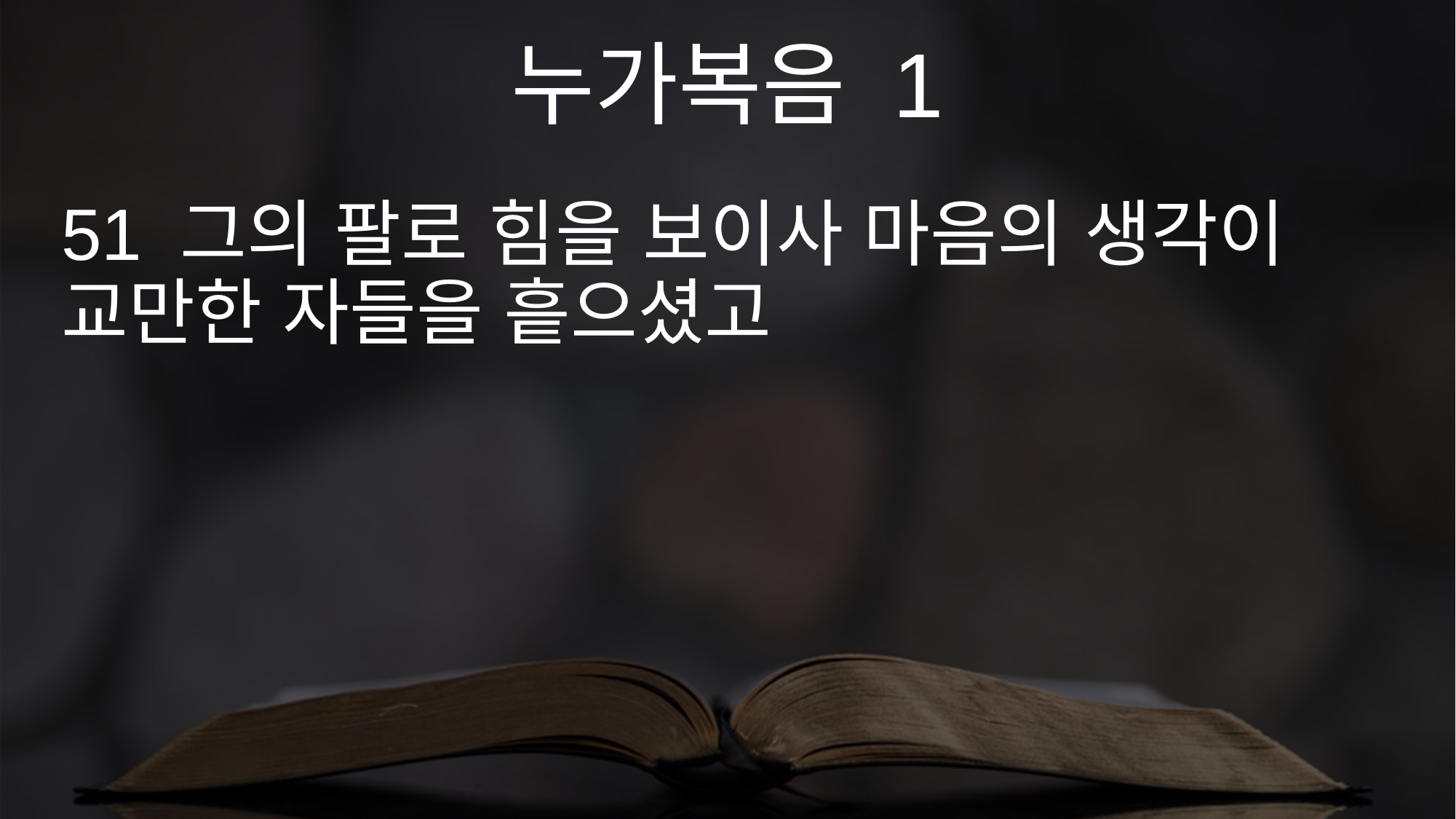

누가복음 1
51 그의 팔로 힘을 보이사 마음의 생각이 교만한 자들을 흩으셨고